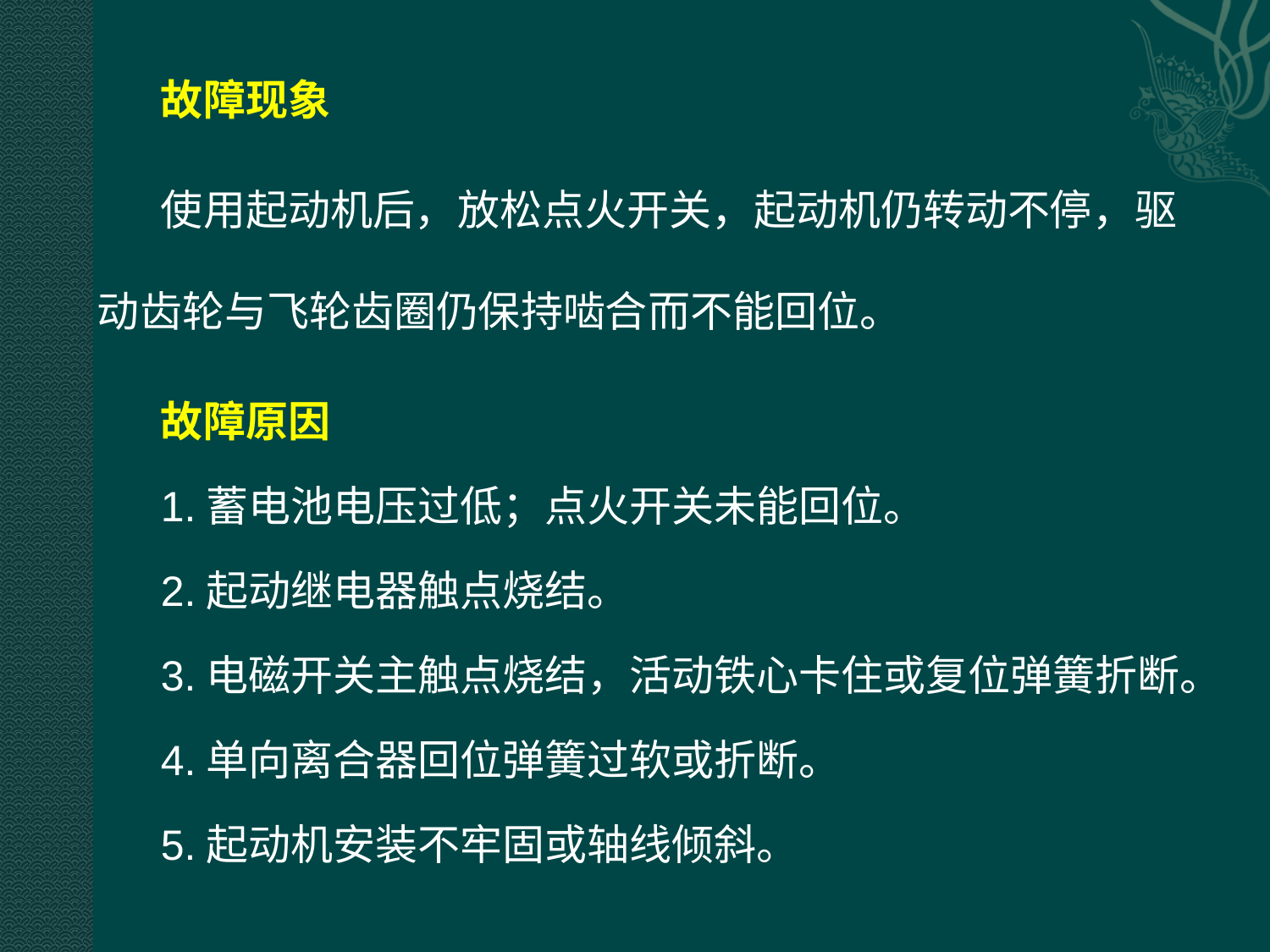

故障现象
使用起动机后，放松点火开关，起动机仍转动不停，驱动齿轮与飞轮齿圈仍保持啮合而不能回位。
故障原因
1.蓄电池电压过低；点火开关未能回位。
2.起动继电器触点烧结。
3.电磁开关主触点烧结，活动铁心卡住或复位弹簧折断。
4.单向离合器回位弹簧过软或折断。
5.起动机安装不牢固或轴线倾斜。